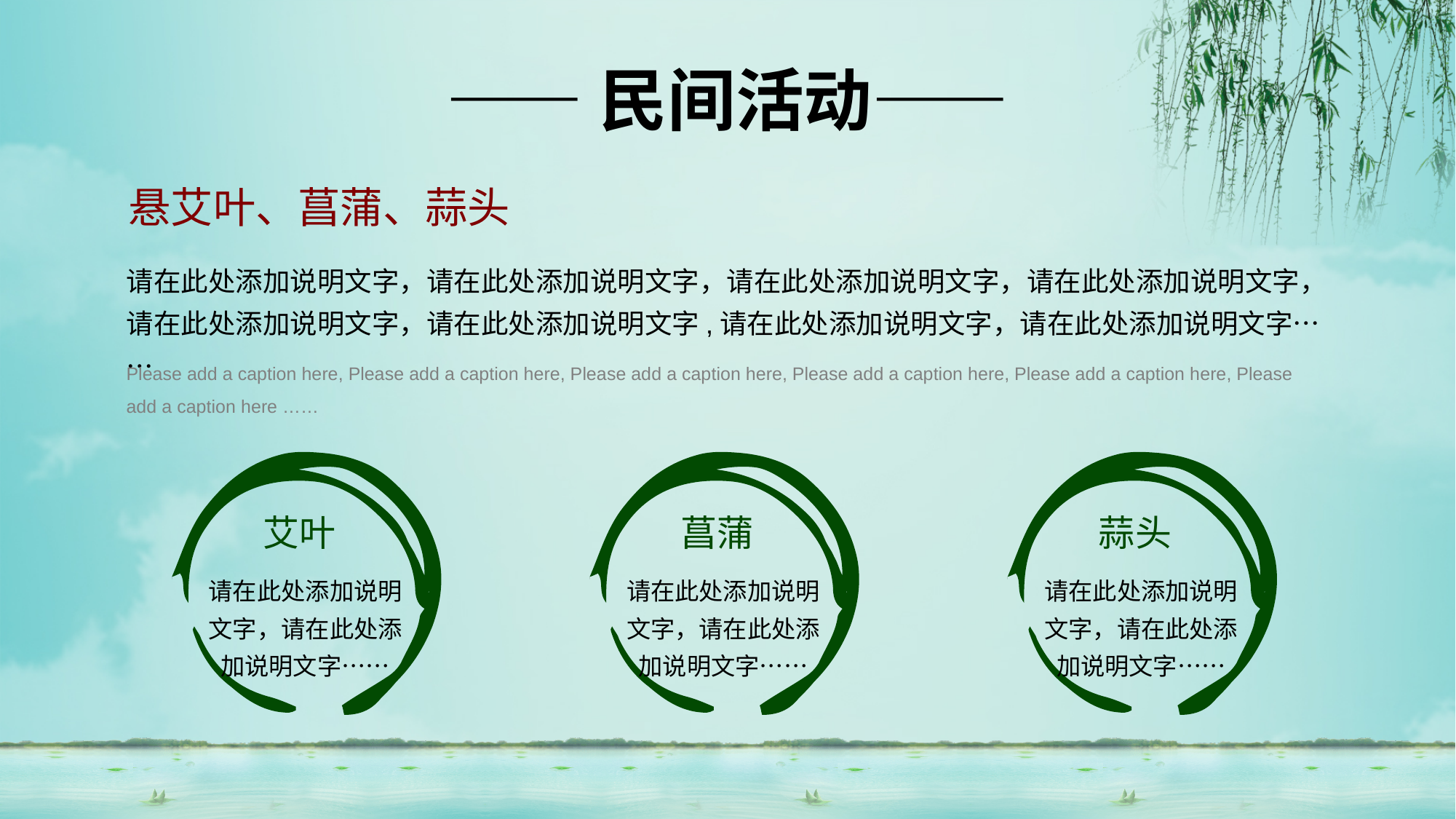

——民间活动——
悬艾叶、菖蒲、蒜头
请在此处添加说明文字，请在此处添加说明文字，请在此处添加说明文字，请在此处添加说明文字，请在此处添加说明文字，请在此处添加说明文字,请在此处添加说明文字，请在此处添加说明文字……
Please add a caption here, Please add a caption here, Please add a caption here, Please add a caption here, Please add a caption here, Please add a caption here ……

菖蒲
请在此处添加说明文字，请在此处添加说明文字……

艾叶
请在此处添加说明文字，请在此处添加说明文字……

蒜头
请在此处添加说明文字，请在此处添加说明文字……